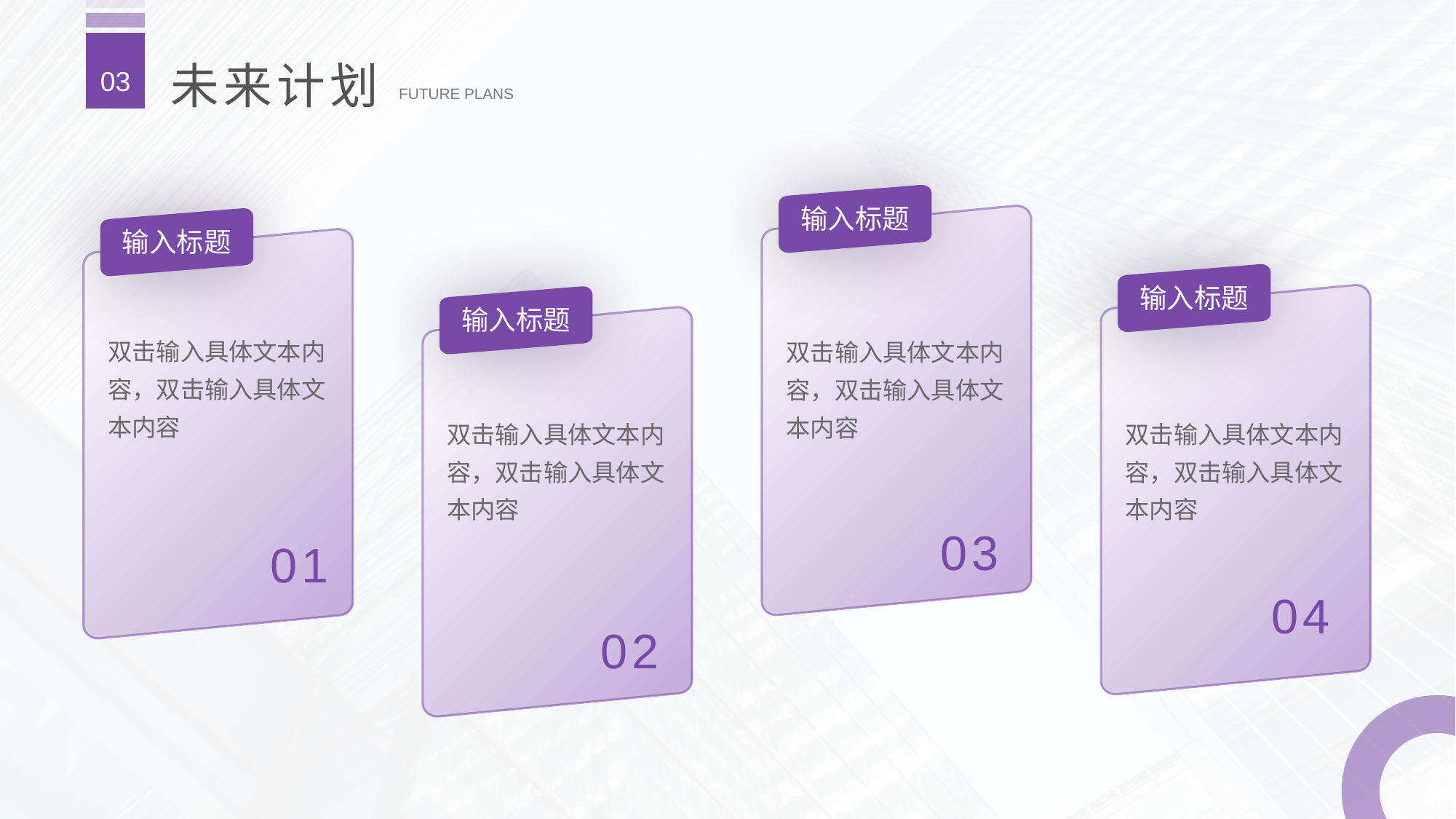

未来计划
03
FUTURE PLANS

输入标题

输入标题

输入标题

输入标题

双击输入具体文本内容，双击输入具体文本内容
双击输入具体文本内容，双击输入具体文本内容
双击输入具体文本内容，双击输入具体文本内容
双击输入具体文本内容，双击输入具体文本内容
03
01
04
02